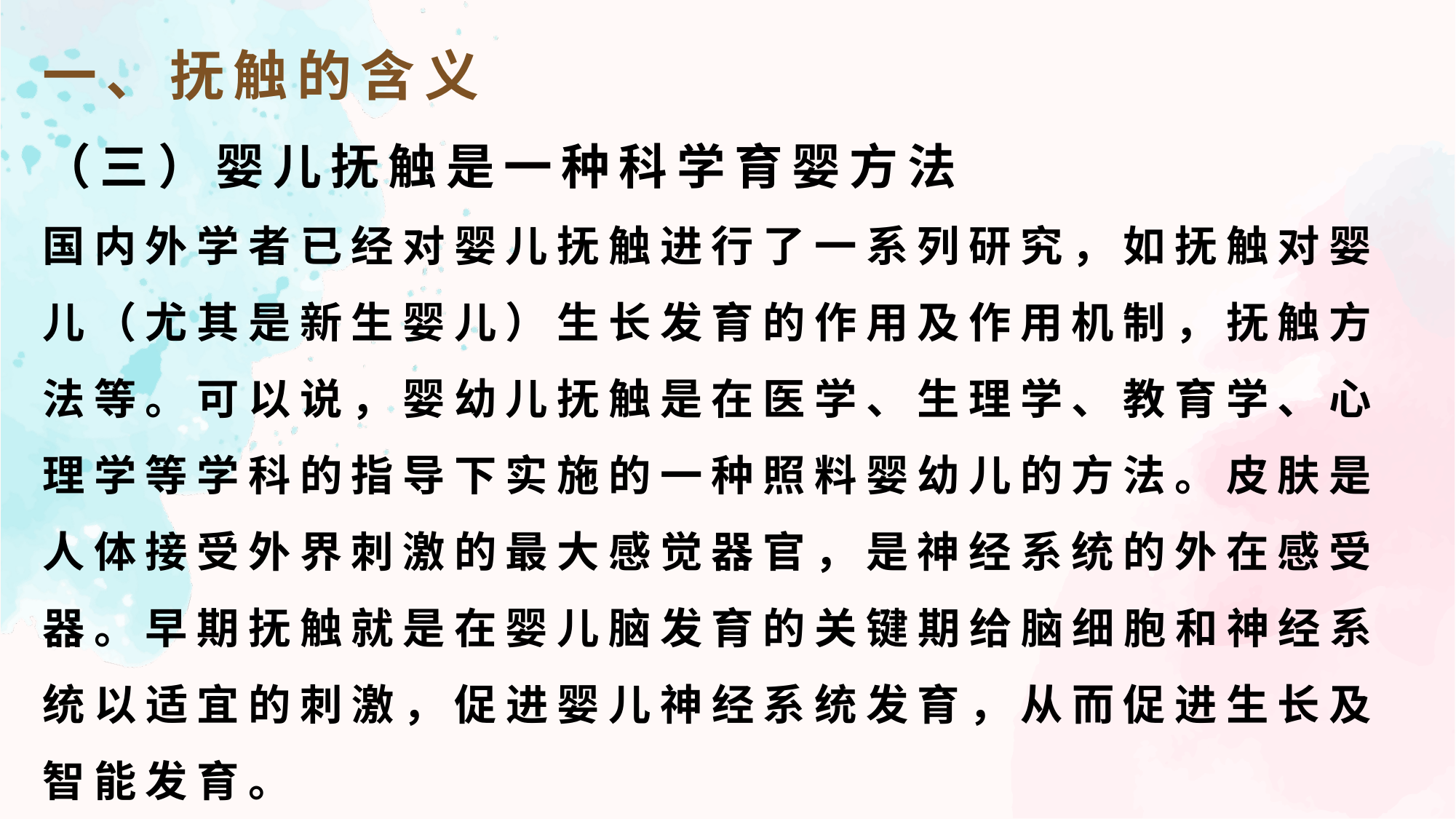

一、抚触的含义
（三）婴儿抚触是一种科学育婴方法
国内外学者已经对婴儿抚触进行了一系列研究，如抚触对婴儿（尤其是新生婴儿）生长发育的作用及作用机制，抚触方法等。可以说，婴幼儿抚触是在医学、生理学、教育学、心理学等学科的指导下实施的一种照料婴幼儿的方法。皮肤是人体接受外界刺激的最大感觉器官，是神经系统的外在感受器。早期抚触就是在婴儿脑发育的关键期给脑细胞和神经系统以适宜的刺激，促进婴儿神经系统发育，从而促进生长及智能发育。